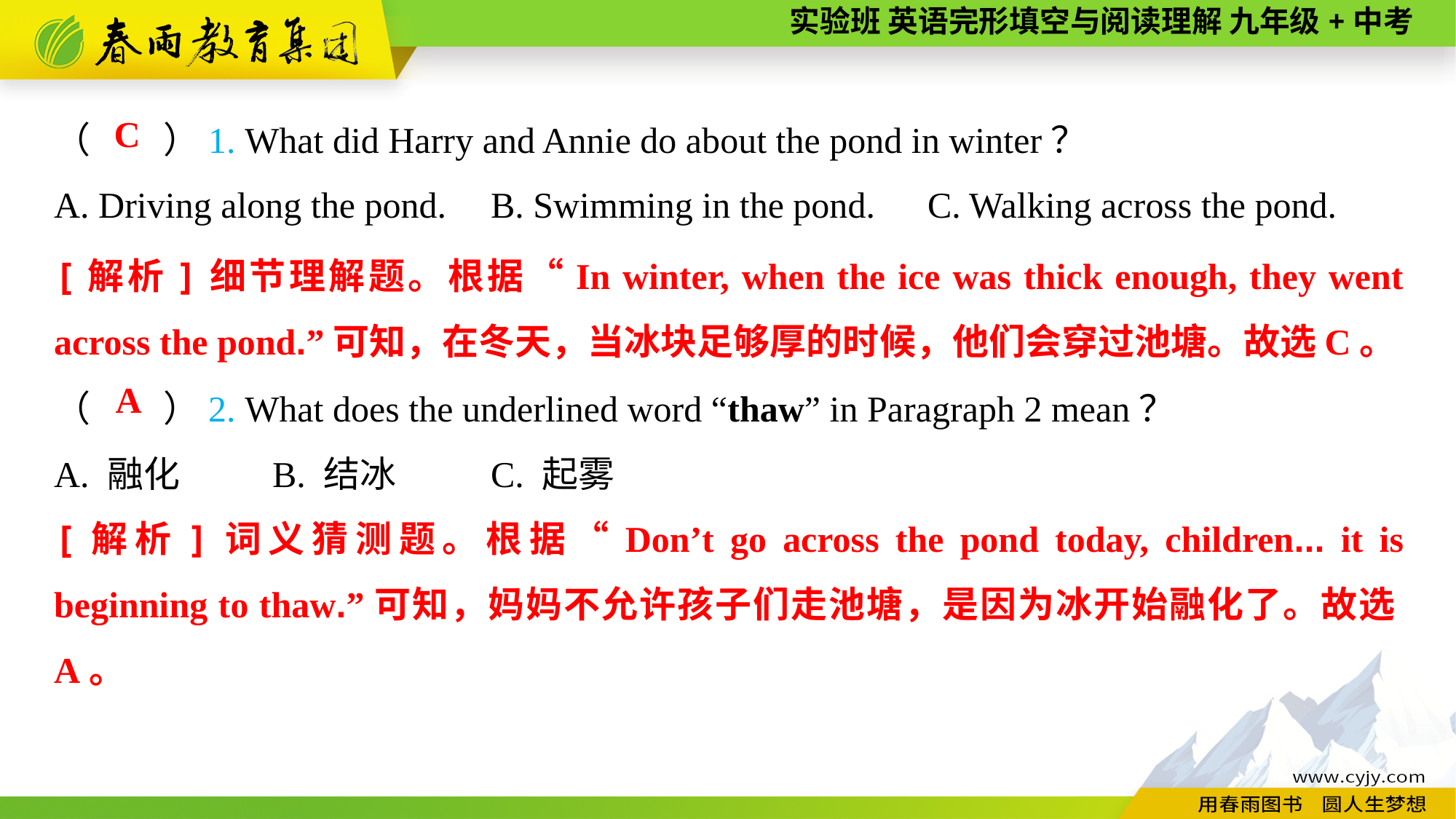

（　　）1. What did Harry and Annie do about the pond in winter？
A. Driving along the pond.	B. Swimming in the pond.	C. Walking across the pond.
C
[解析]细节理解题。根据“In winter, when the ice was thick enough, they went across the pond.”可知，在冬天，当冰块足够厚的时候，他们会穿过池塘。故选C。
（　　）2. What does the underlined word “thaw” in Paragraph 2 mean？
A. 融化	B. 结冰	C. 起雾
A
[解析]词义猜测题。根据“Don’t go across the pond today, children... it is beginning to thaw.”可知，妈妈不允许孩子们走池塘，是因为冰开始融化了。故选A。